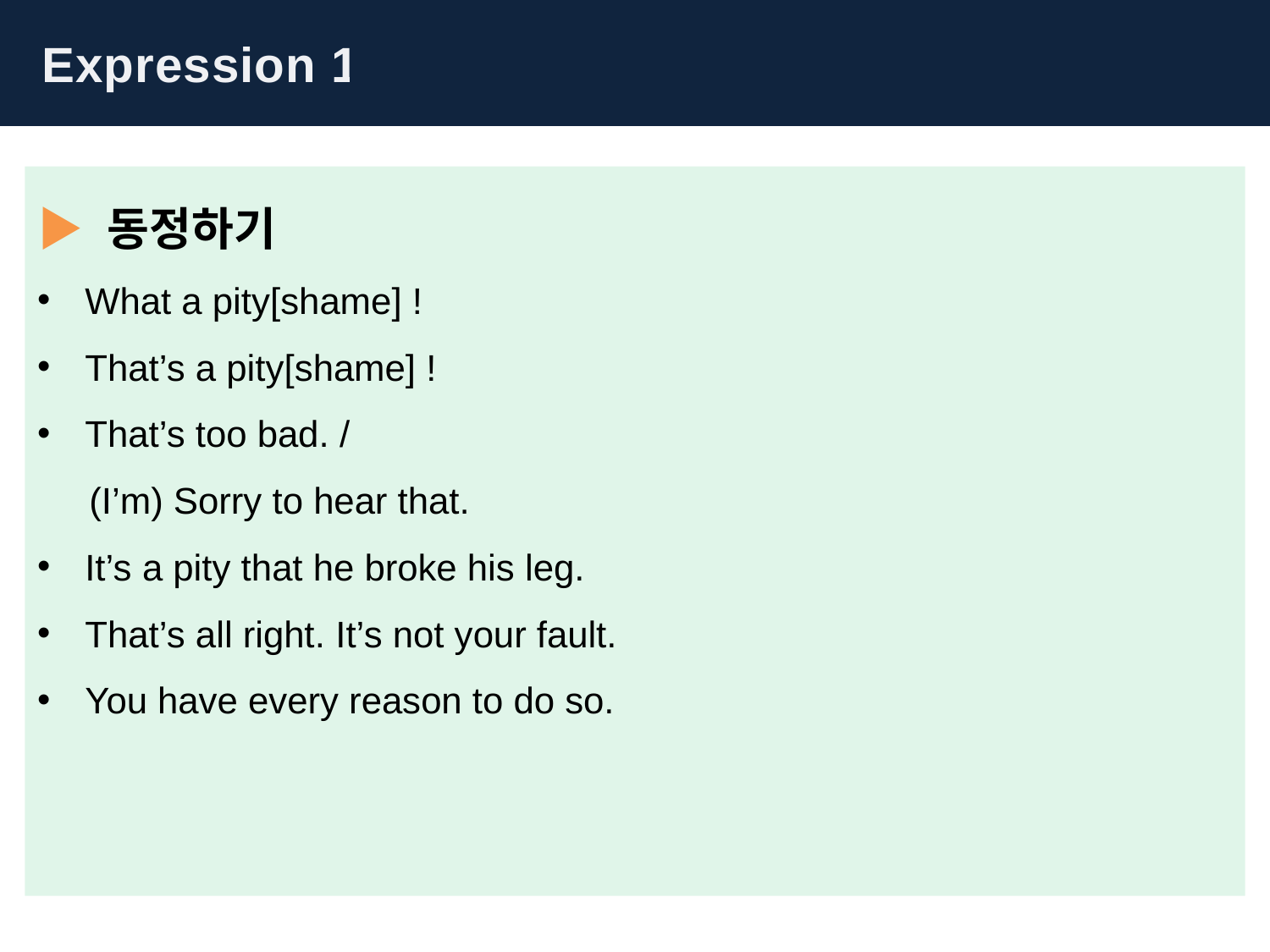

Expression 1
▶ 동정하기
What a pity[shame] !
That’s a pity[shame] !
That’s too bad. /
     (I’m) Sorry to hear that.
It’s a pity that he broke his leg.
That’s all right. It’s not your fault.
You have every reason to do so.